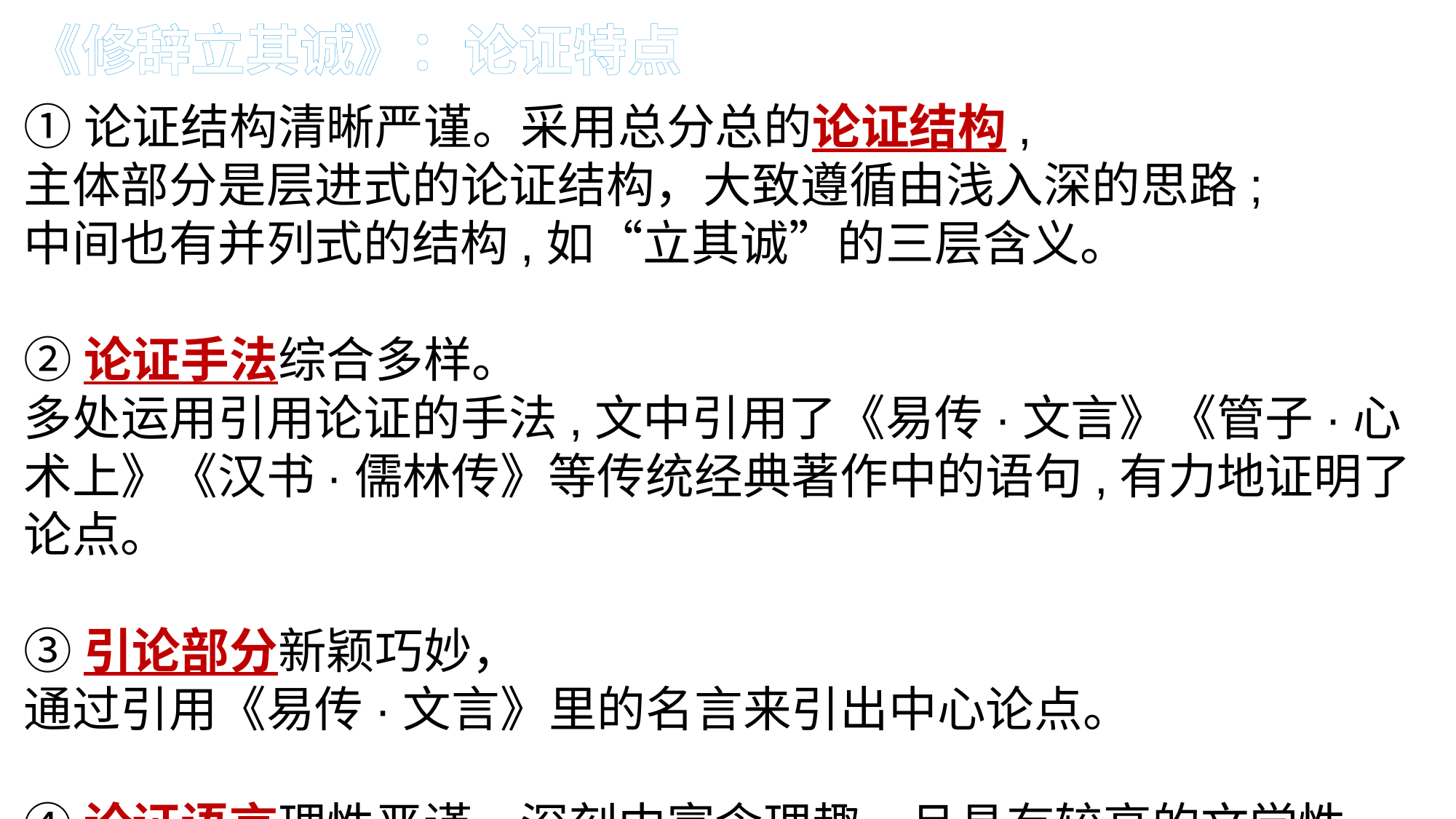

《修辞立其诚》：论证特点
①论证结构清晰严谨。采用总分总的论证结构,
主体部分是层进式的论证结构，大致遵循由浅入深的思路;
中间也有并列式的结构,如“立其诚”的三层含义。
②论证手法综合多样。
多处运用引用论证的手法,文中引用了《易传·文言》《管子·心术上》《汉书·儒林传》等传统经典著作中的语句,有力地证明了论点。
③引论部分新颖巧妙，
通过引用《易传·文言》里的名言来引出中心论点。
④论证语言理性严谨、深刻中富含理趣，且具有较高的文学性。